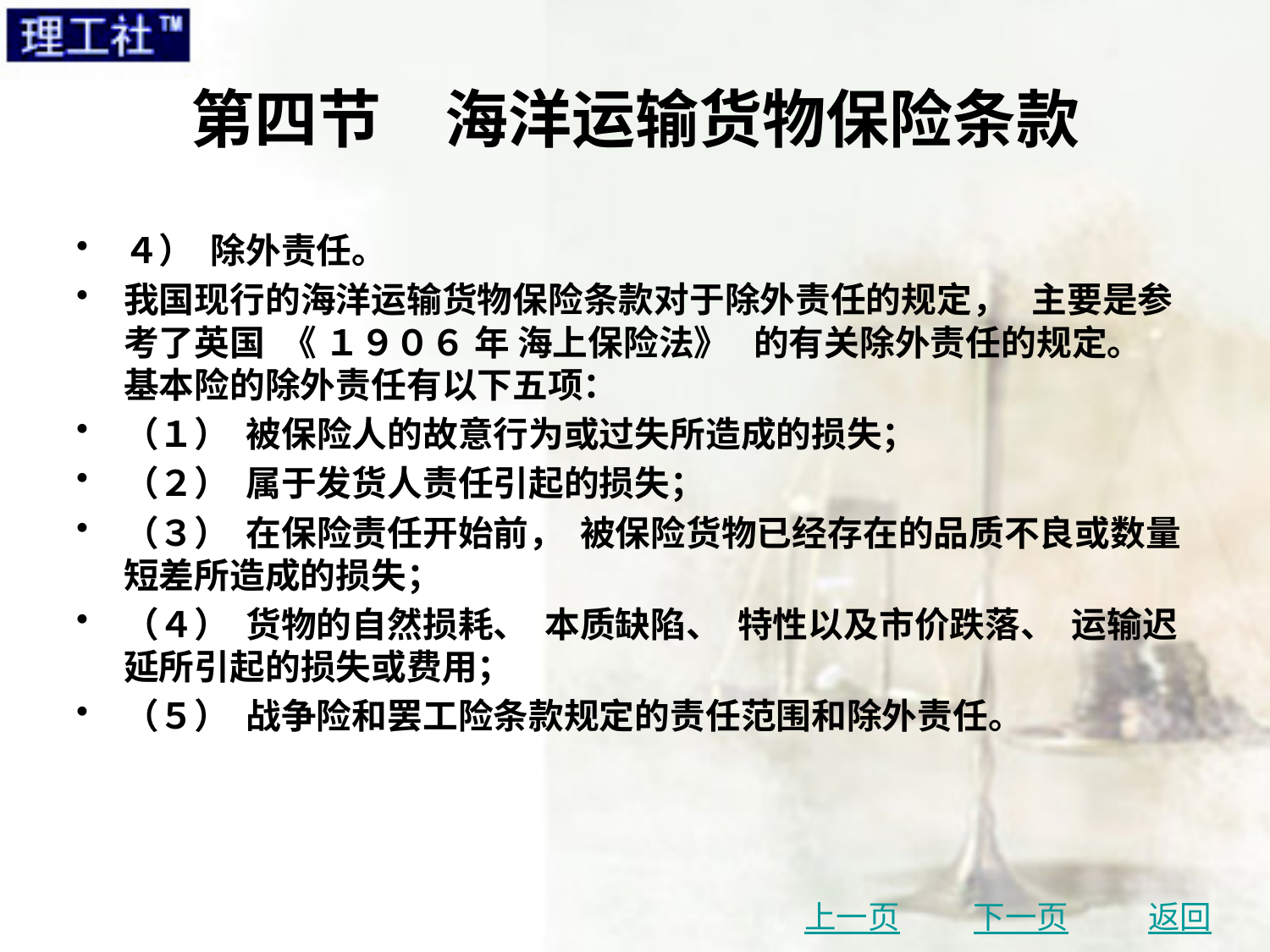

# 第四节　海洋运输货物保险条款
４）  除外责任。
我国现行的海洋运输货物保险条款对于除外责任的规定，   主要是参考了英国  《 １９０６ 年 海上保险法》   的有关除外责任的规定。   基本险的除外责任有以下五项：
（１）  被保险人的故意行为或过失所造成的损失；
（２）  属于发货人责任引起的损失；
（３）  在保险责任开始前，  被保险货物已经存在的品质不良或数量短差所造成的损失；
（４）  货物的自然损耗、  本质缺陷、  特性以及市价跌落、  运输迟延所引起的损失或费用；
（５）  战争险和罢工险条款规定的责任范围和除外责任。

上一页
下一页
返回